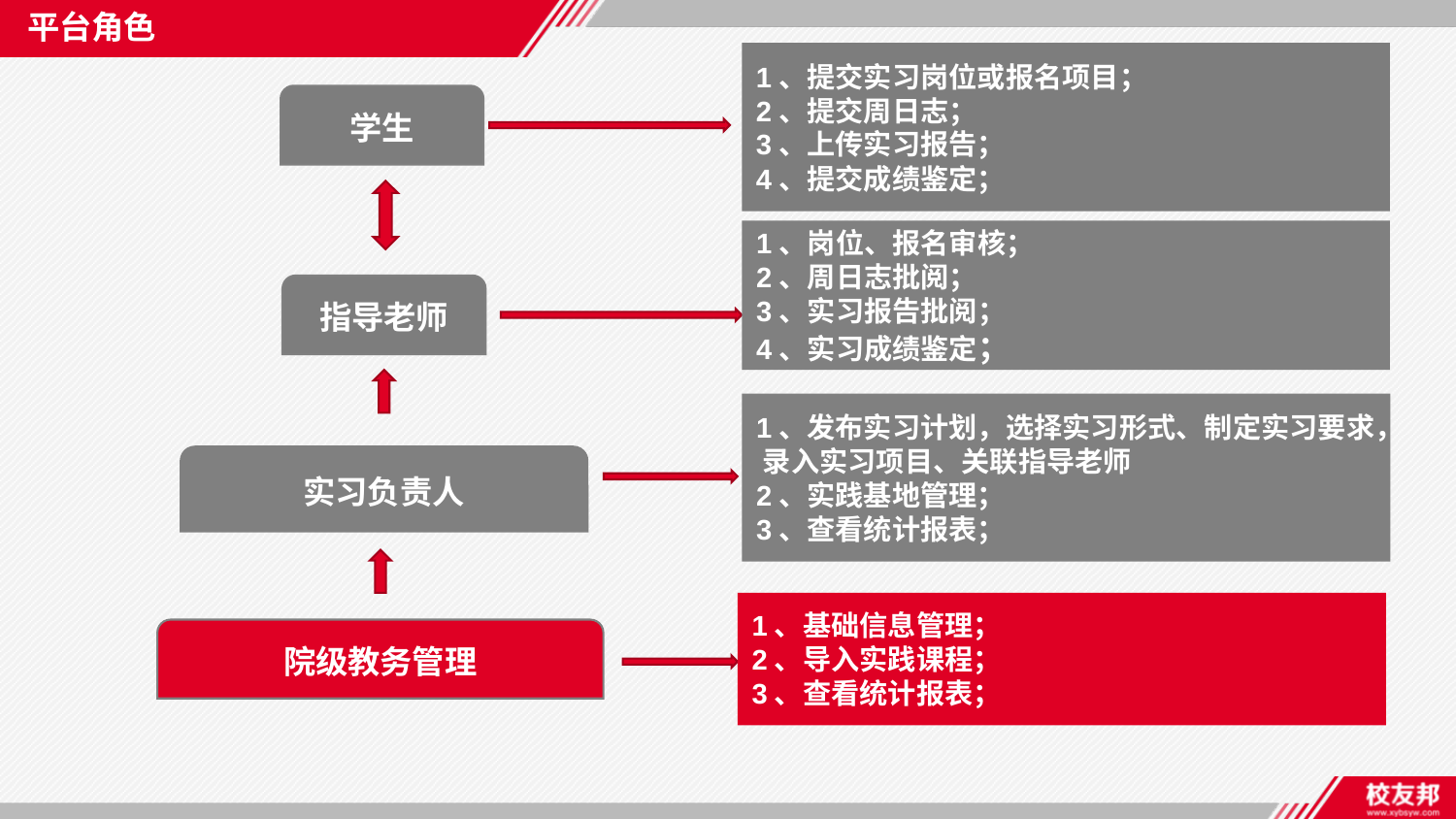

平台角色
1、提交实习岗位或报名项目；
2、提交周日志；
3、上传实习报告；
4、提交成绩鉴定；
学生

1、岗位、报名审核；
2、周日志批阅；
3、实习报告批阅；
4、实习成绩鉴定；
指导老师

1、发布实习计划，选择实习形式、制定实习要求， 录入实习项目、关联指导老师
2、实践基地管理；
3、查看统计报表；
实习负责人

1、基础信息管理；
2、导入实践课程；
3、查看统计报表；

院级教务管理